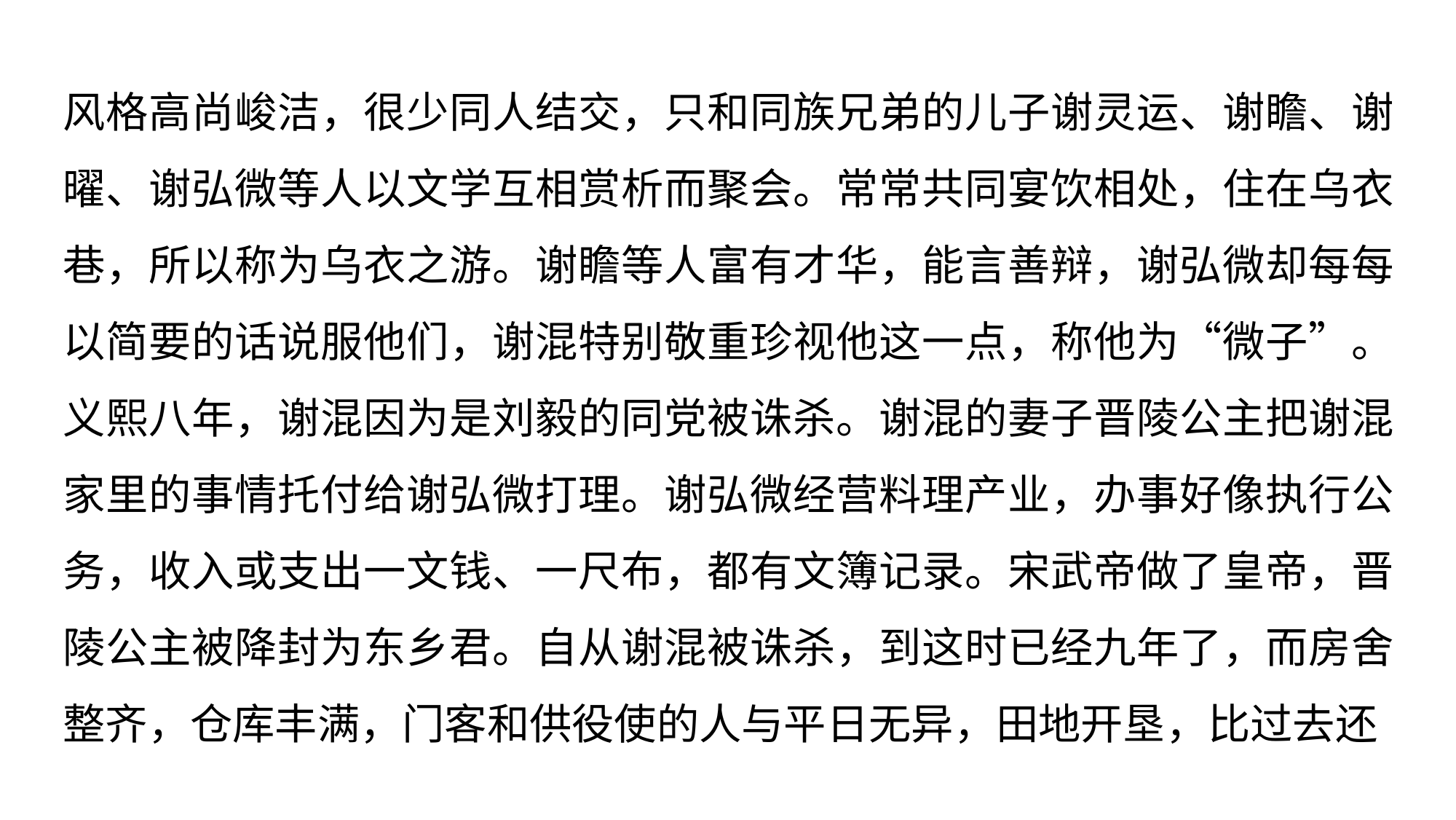

风格高尚峻洁，很少同人结交，只和同族兄弟的儿子谢灵运、谢瞻、谢曜、谢弘微等人以文学互相赏析而聚会。常常共同宴饮相处，住在乌衣巷，所以称为乌衣之游。谢瞻等人富有才华，能言善辩，谢弘微却每每以简要的话说服他们，谢混特别敬重珍视他这一点，称他为“微子”。义熙八年，谢混因为是刘毅的同党被诛杀。谢混的妻子晋陵公主把谢混家里的事情托付给谢弘微打理。谢弘微经营料理产业，办事好像执行公务，收入或支出一文钱、一尺布，都有文簿记录。宋武帝做了皇帝，晋陵公主被降封为东乡君。自从谢混被诛杀，到这时已经九年了，而房舍整齐，仓库丰满，门客和供役使的人与平日无异，田地开垦，比过去还